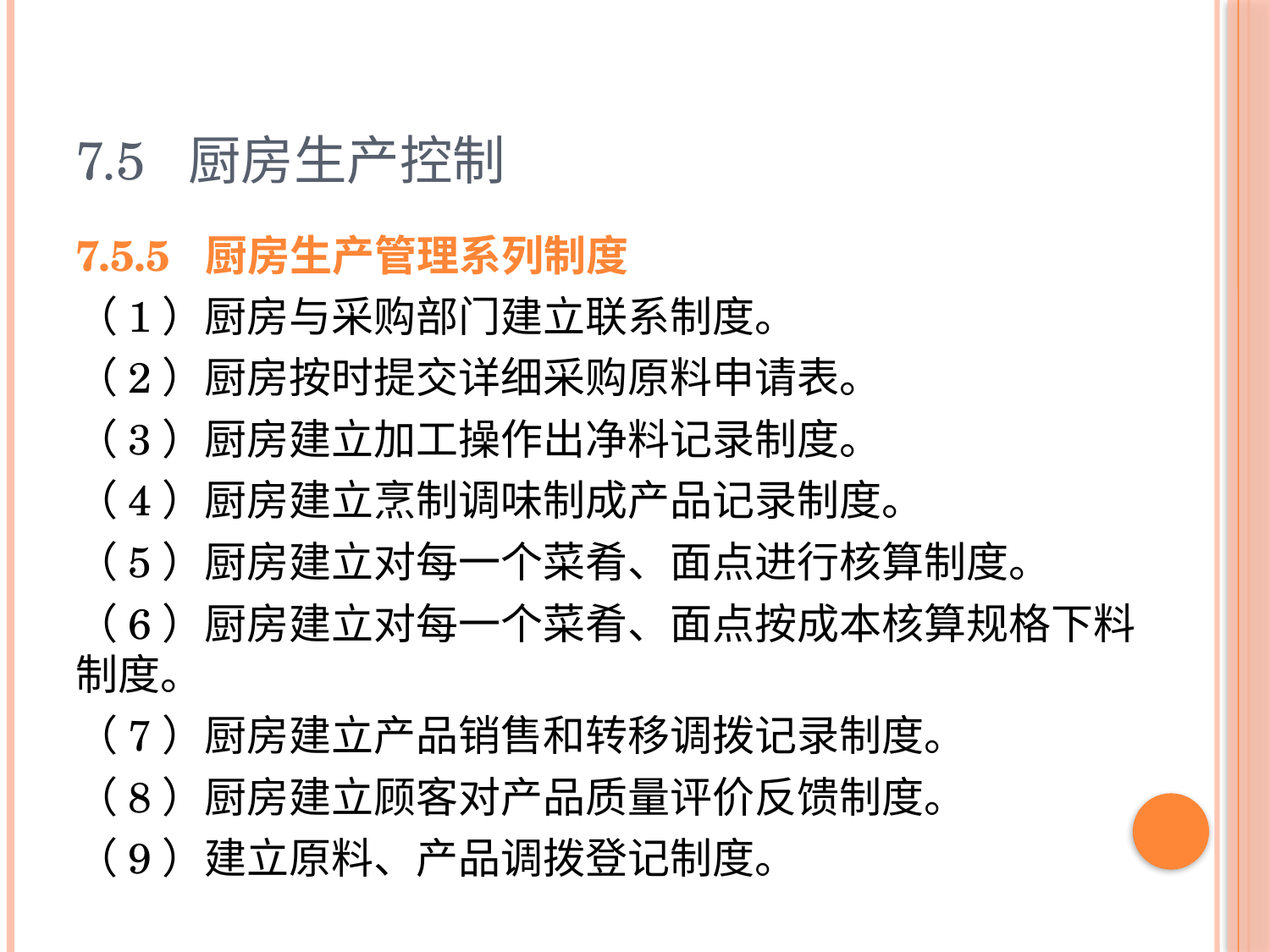

# 7.5  厨房生产控制
7.5.5  厨房生产管理系列制度
（1）厨房与采购部门建立联系制度。
（2）厨房按时提交详细采购原料申请表。
（3）厨房建立加工操作出净料记录制度。
（4）厨房建立烹制调味制成产品记录制度。
（5）厨房建立对每一个菜肴、面点进行核算制度。
（6）厨房建立对每一个菜肴、面点按成本核算规格下料制度。
（7）厨房建立产品销售和转移调拨记录制度。
（8）厨房建立顾客对产品质量评价反馈制度。
（9）建立原料、产品调拨登记制度。